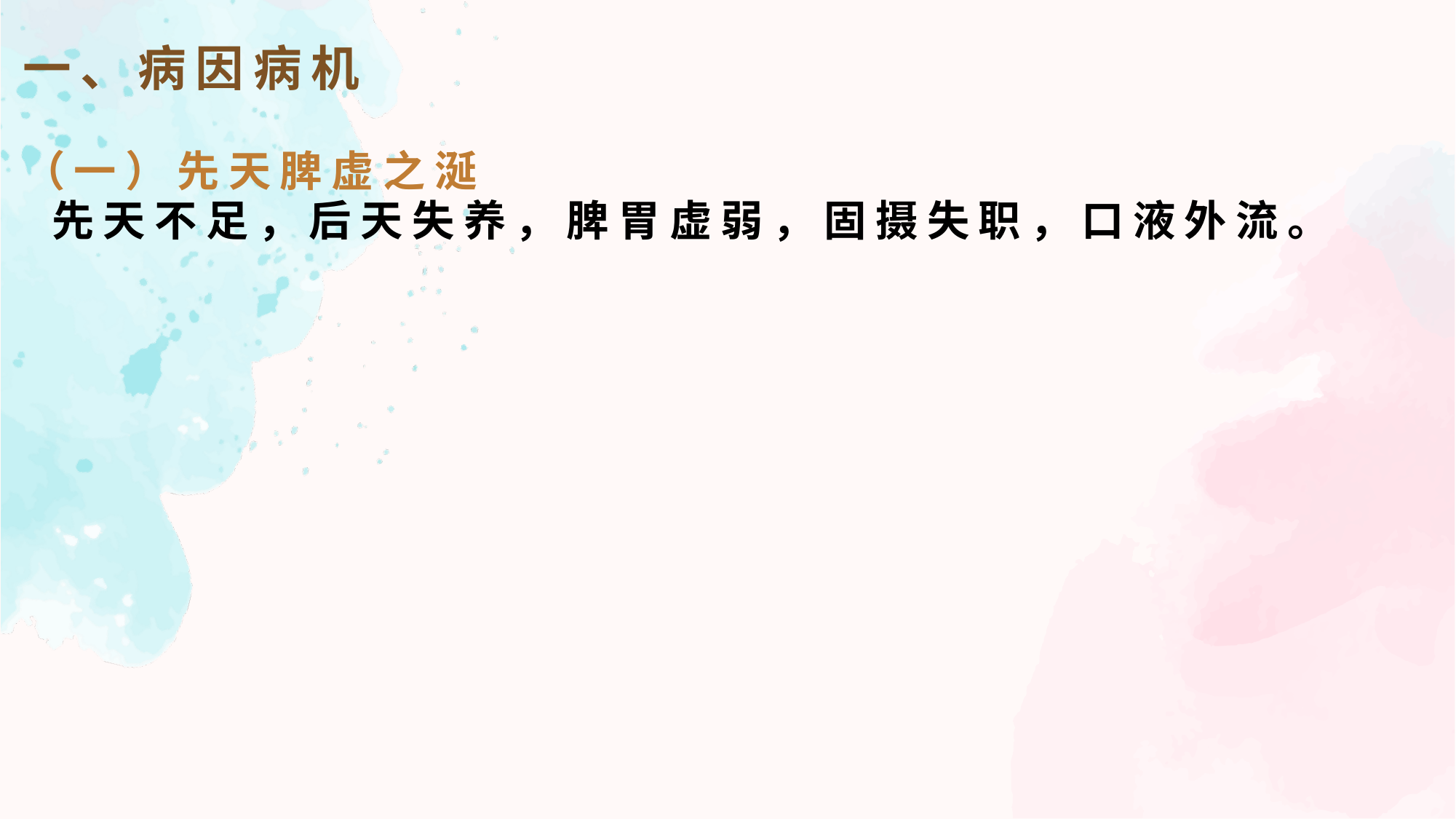

一、病因病机

（一）先天脾虚之涎
 先天不足，后天失养，脾胃虚弱，固摄失职，口液外流。